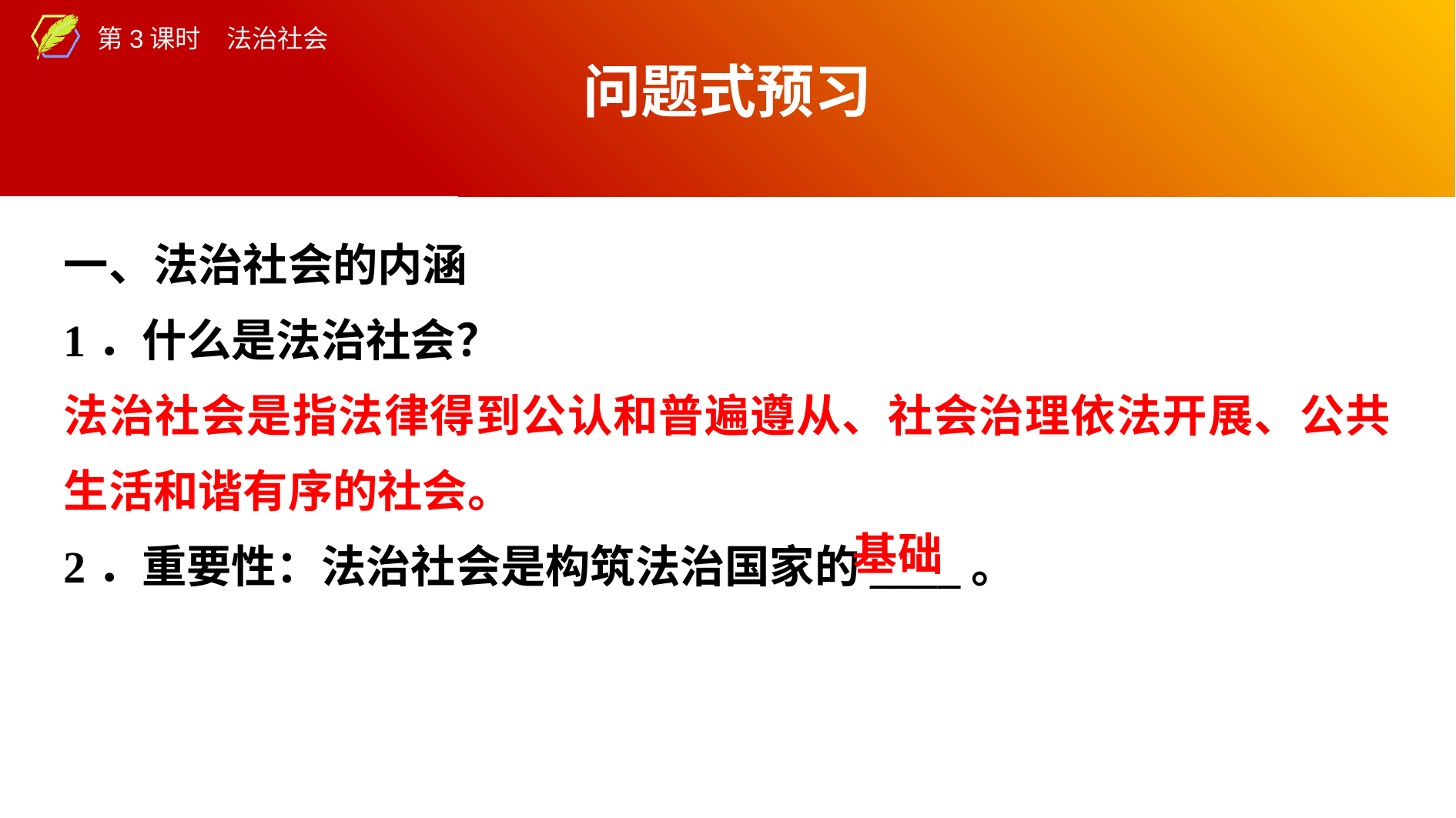

问题式预习
一、法治社会的内涵
1．什么是法治社会？
法治社会是指法律得到公认和普遍遵从、社会治理依法开展、公共生活和谐有序的社会。
2．重要性：法治社会是构筑法治国家的____。
基础